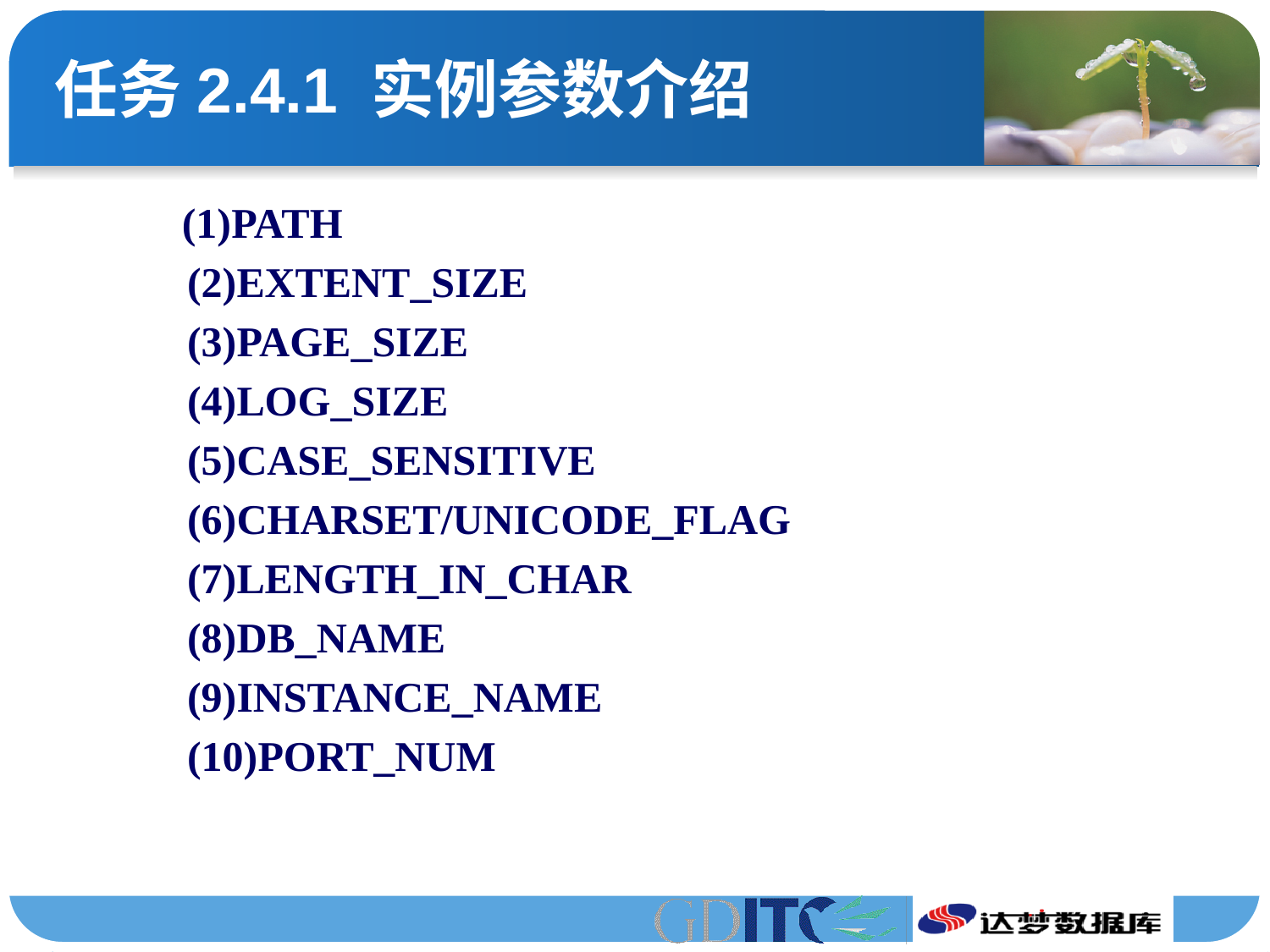

# 任务2.4.1 实例参数介绍
    (1)PATH
(2)EXTENT_SIZE
(3)PAGE_SIZE
(4)LOG_SIZE
(5)CASE_SENSITIVE
(6)CHARSET/UNICODE_FLAG
(7)LENGTH_IN_CHAR
(8)DB_NAME
(9)INSTANCE_NAME
(10)PORT_NUM